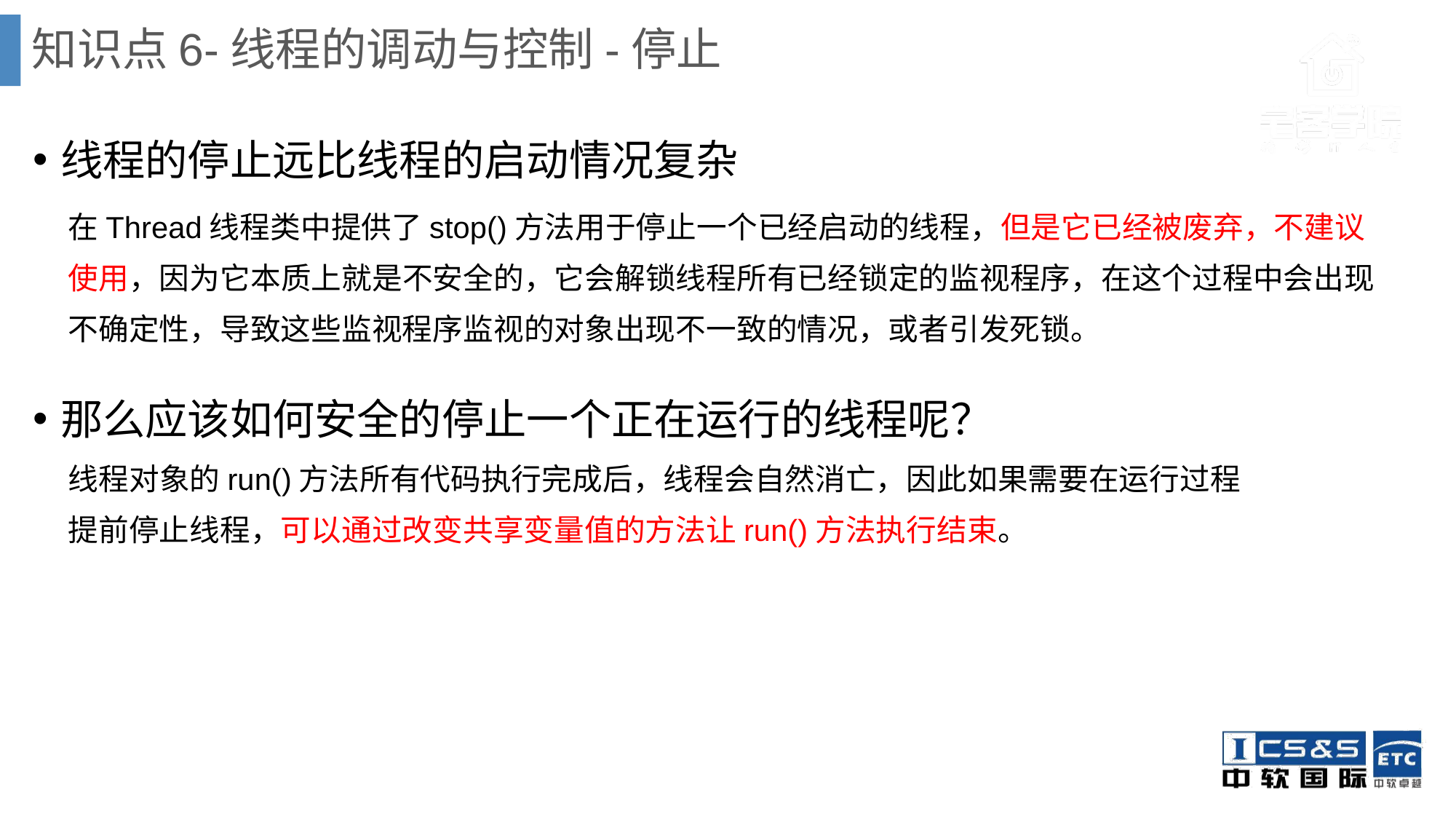

# 知识点6-线程的调动与控制-停止
线程的停止远比线程的启动情况复杂

那么应该如何安全的停止一个正在运行的线程呢？

在Thread线程类中提供了stop()方法用于停止一个已经启动的线程，但是它已经被废弃，不建议使用，因为它本质上就是不安全的，它会解锁线程所有已经锁定的监视程序，在这个过程中会出现不确定性，导致这些监视程序监视的对象出现不一致的情况，或者引发死锁。
线程对象的run()方法所有代码执行完成后，线程会自然消亡，因此如果需要在运行过程提前停止线程，可以通过改变共享变量值的方法让run()方法执行结束。